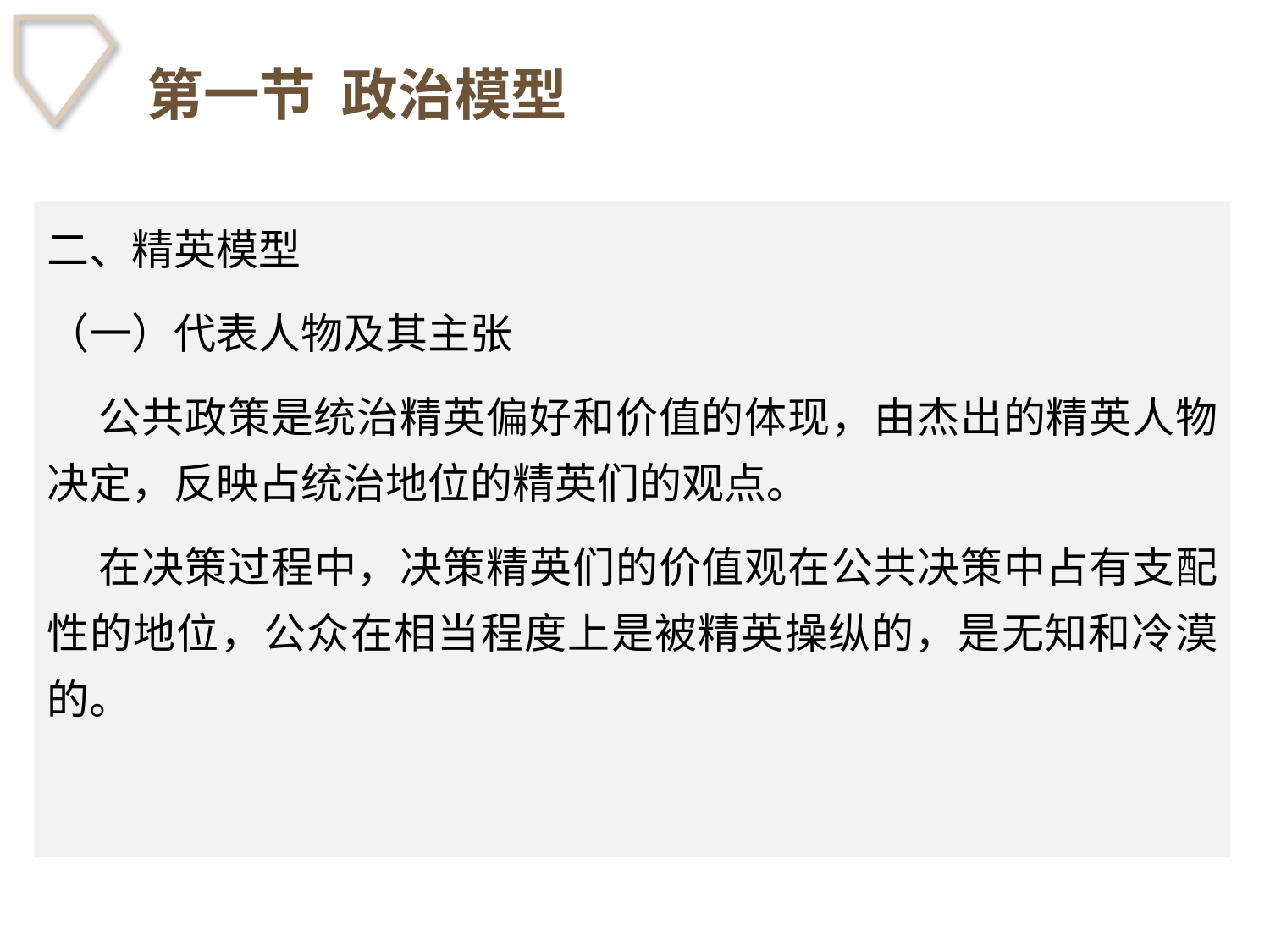

# 第一节  政治模型
二、精英模型
（一）代表人物及其主张
    公共政策是统治精英偏好和价值的体现，由杰出的精英人物决定，反映占统治地位的精英们的观点。
    在决策过程中，决策精英们的价值观在公共决策中占有支配性的地位，公众在相当程度上是被精英操纵的，是无知和冷漠的。